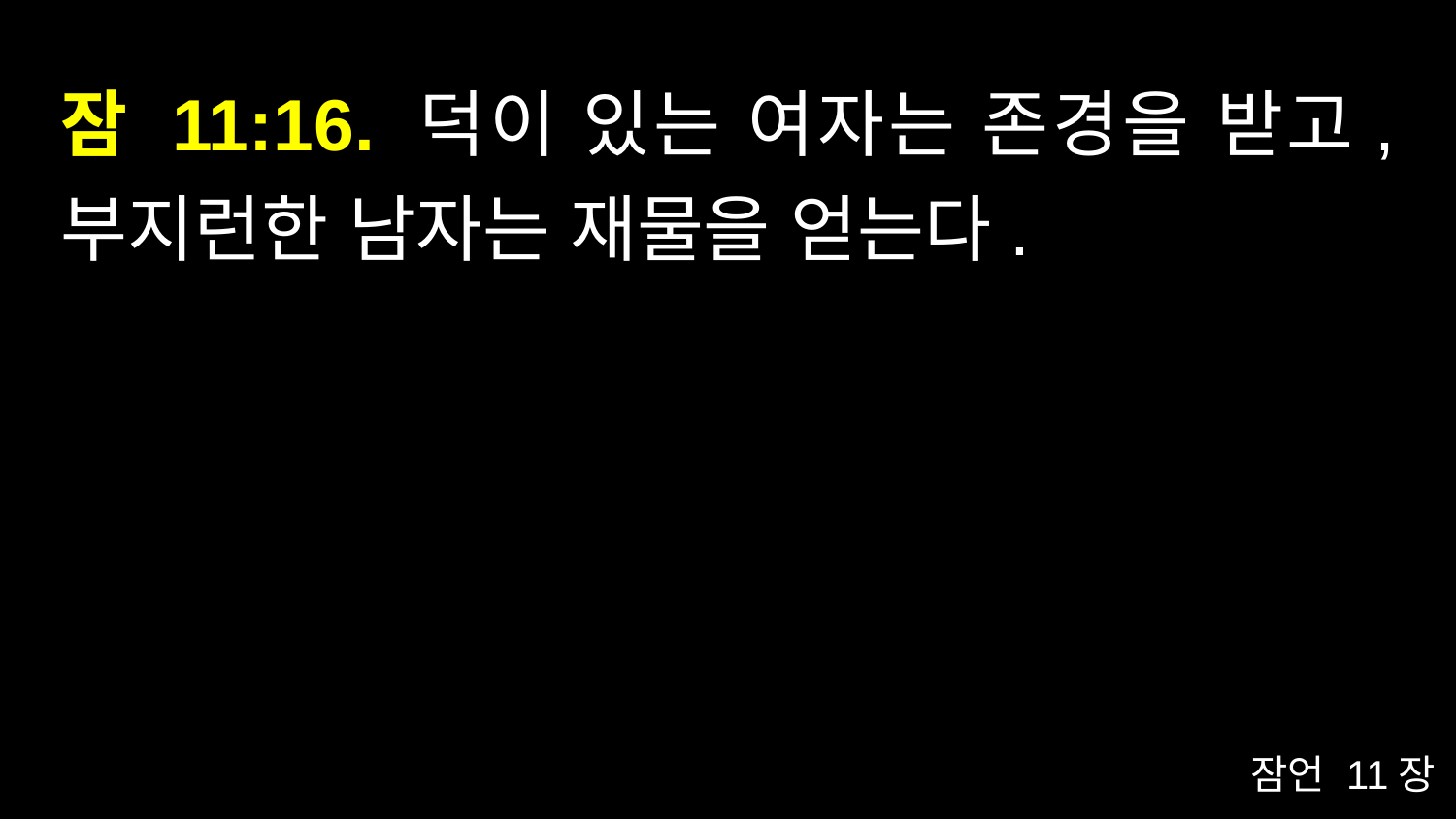

# 잠 11:16. 덕이 있는 여자는 존경을 받고, 부지런한 남자는 재물을 얻는다.
잠언 11장